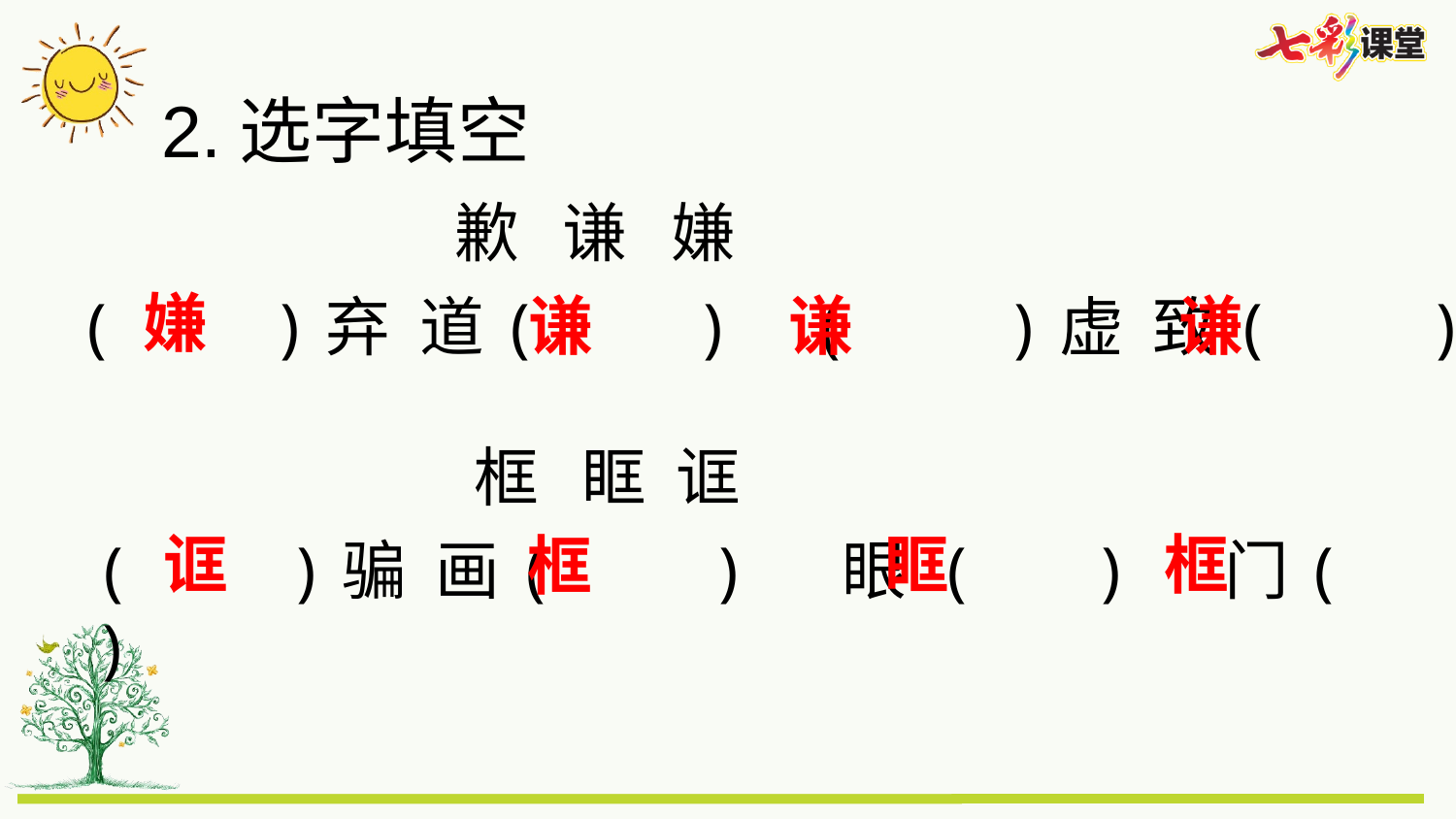

2.选字填空
歉   谦   嫌
嫌
谦
谦
谦
(    )弃  道(    )  (    )虚  致(    )
框   眶  诓
诓
眶
框
框
(    )骗  画(    )  眼 (   )  门(    )